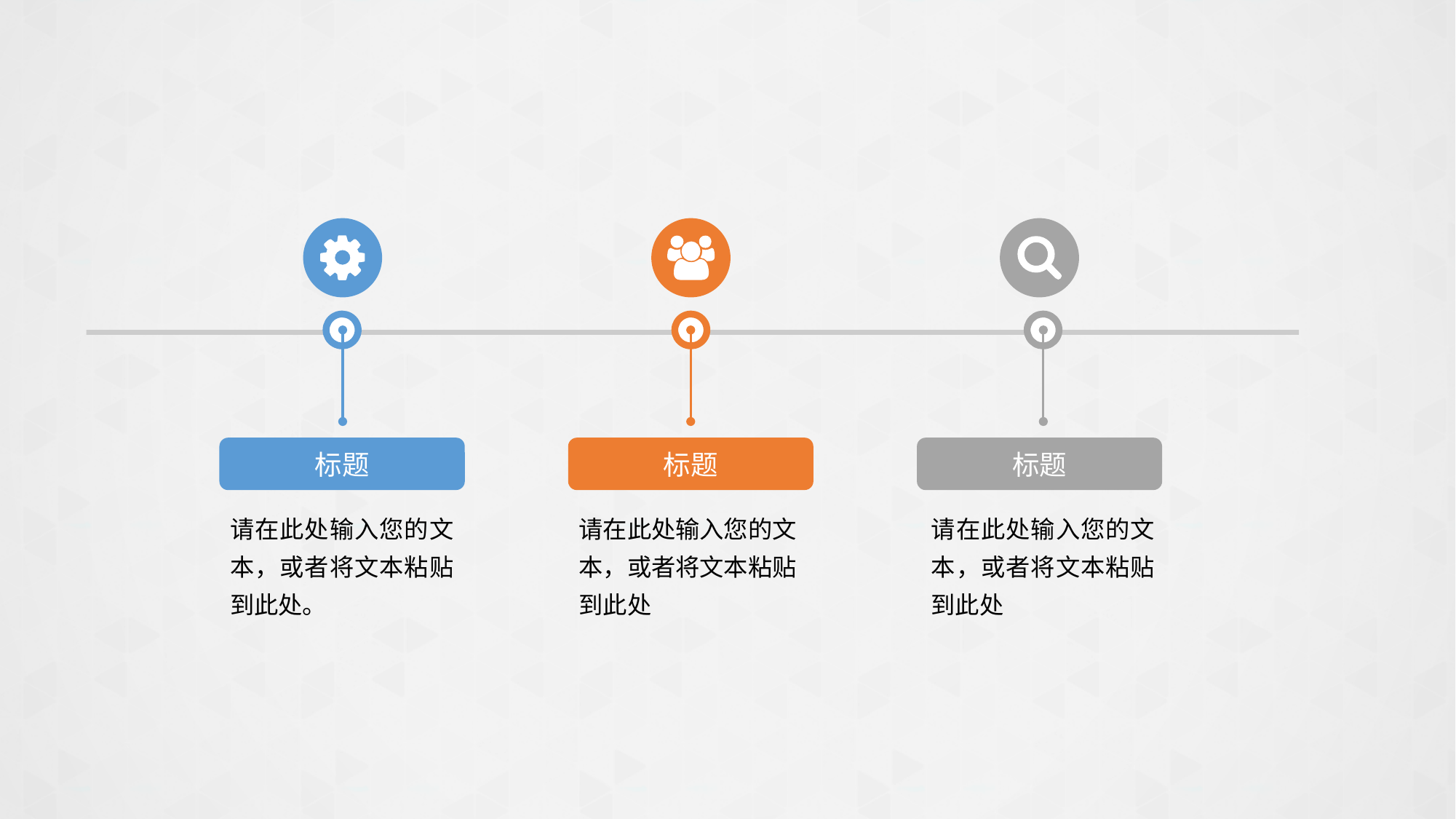

标题
标题
标题
请在此处输入您的文本，或者将文本粘贴到此处。
请在此处输入您的文本，或者将文本粘贴到此处
请在此处输入您的文本，或者将文本粘贴到此处